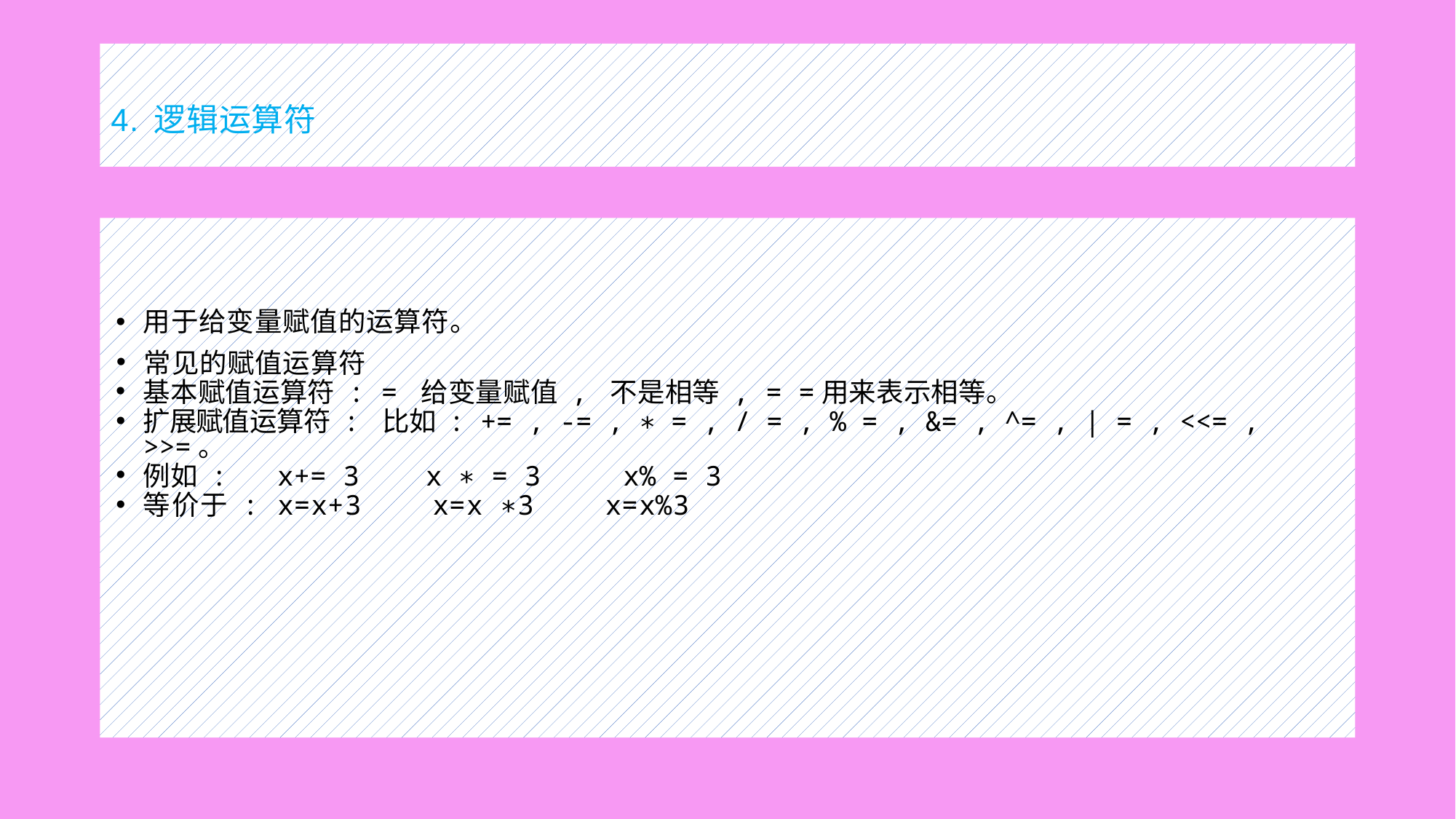

# 4. 逻辑运算符

用于给变量赋值的运算符。
常见的赋值运算符
基本赋值运算符 : = 给变量赋值 , 不是相等 , = =用来表示相等。
扩展赋值运算符 : 比如 : += , -= , ∗ = , / = , % = , &= , ^= , | = , <<= , >>=。
例如 :   x+= 3    x ∗ = 3     x% = 3
等价于 : x=x+3    x=x ∗3    x=x%3